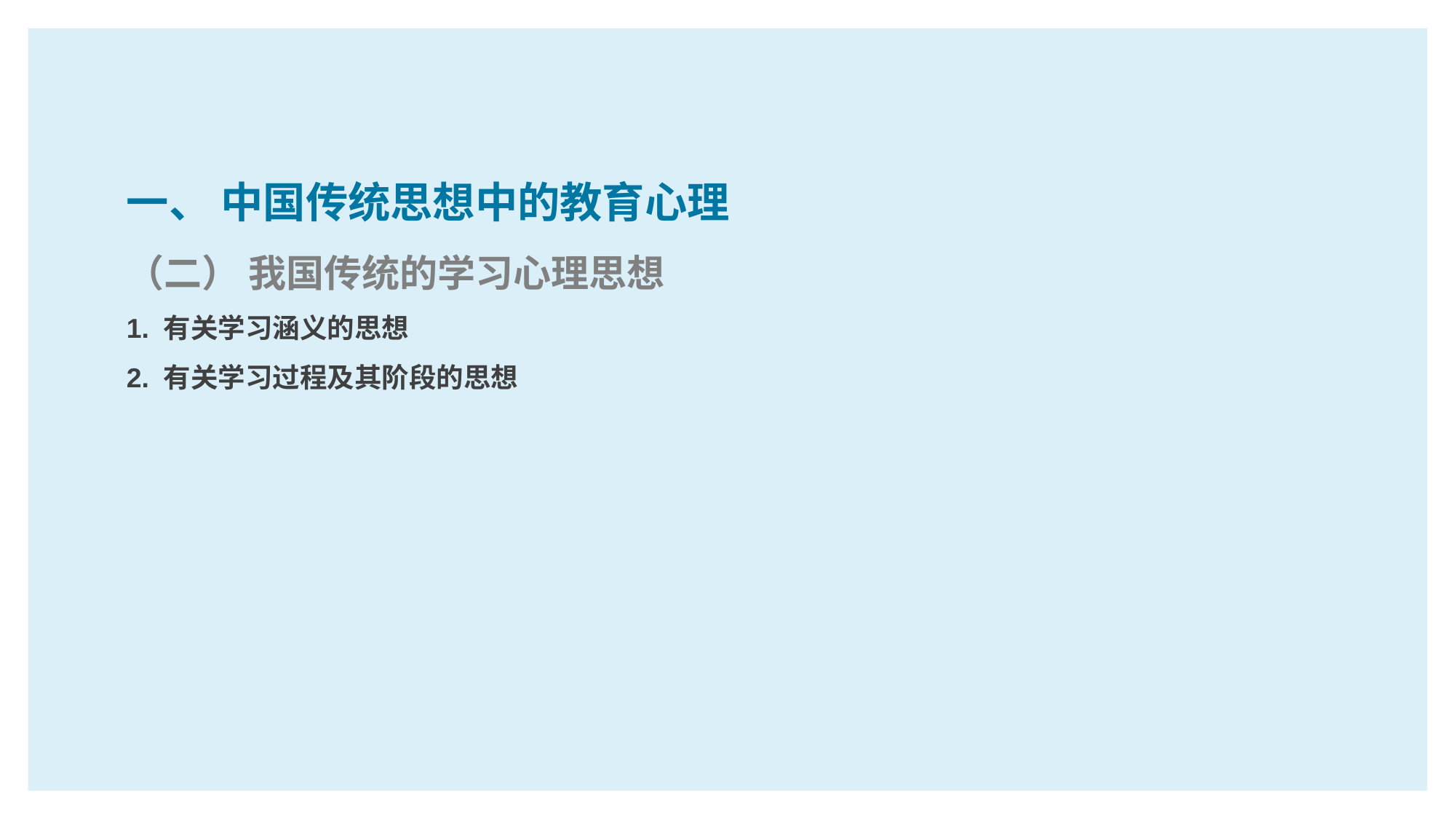

一、 中国传统思想中的教育心理
（二） 我国传统的学习心理思想
1. 有关学习涵义的思想
2. 有关学习过程及其阶段的思想